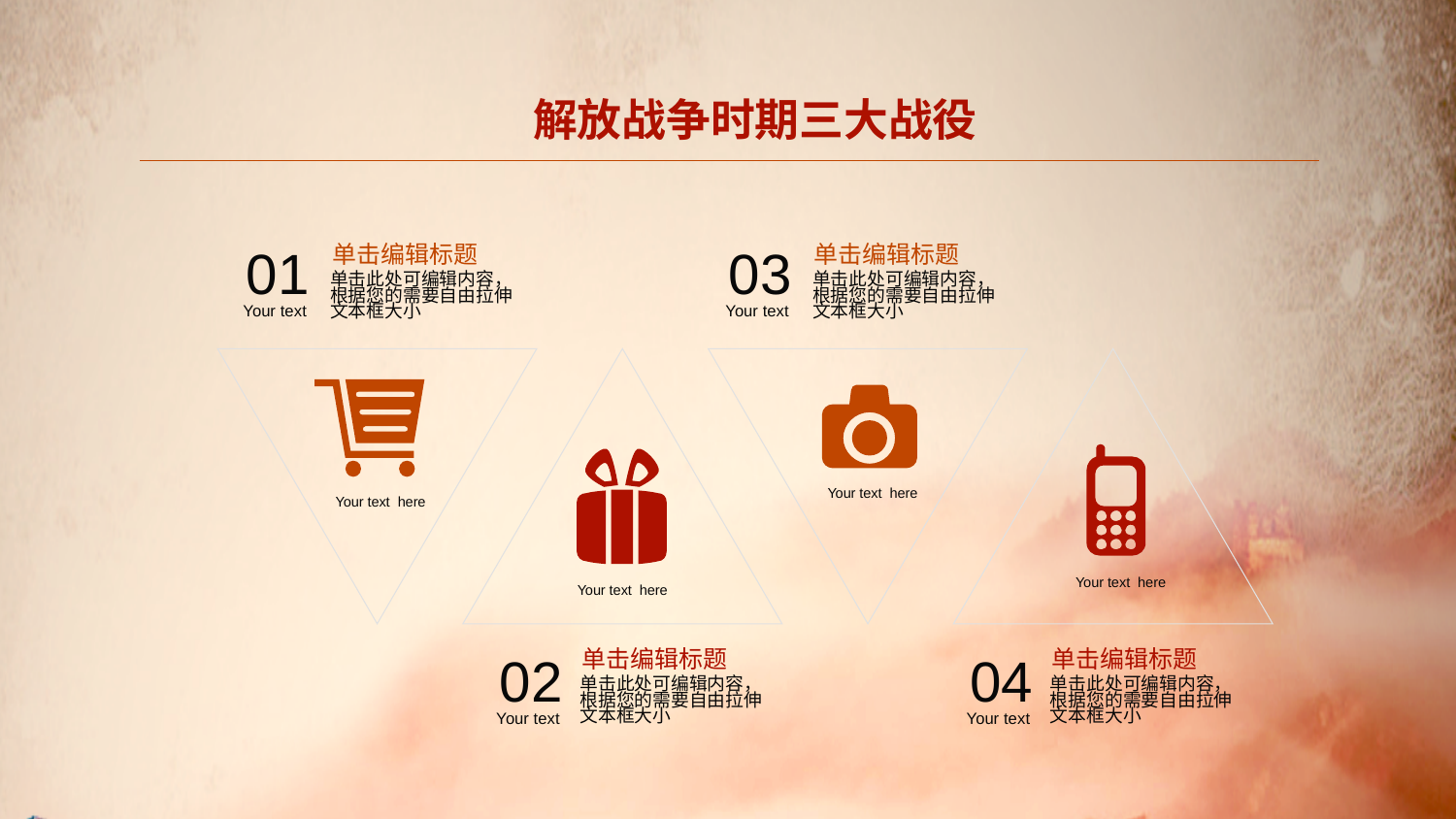

解放战争时期三大战役
01
Your text
03
Your text
单击编辑标题
单击编辑标题
单击此处可编辑内容，根据您的需要自由拉伸文本框大小
单击此处可编辑内容，根据您的需要自由拉伸文本框大小

Your text  here

Your text  here
Your text  here
Your text  here
单击编辑标题
单击编辑标题
02
Your text
04
Your text
单击此处可编辑内容，根据您的需要自由拉伸文本框大小
单击此处可编辑内容，根据您的需要自由拉伸文本框大小